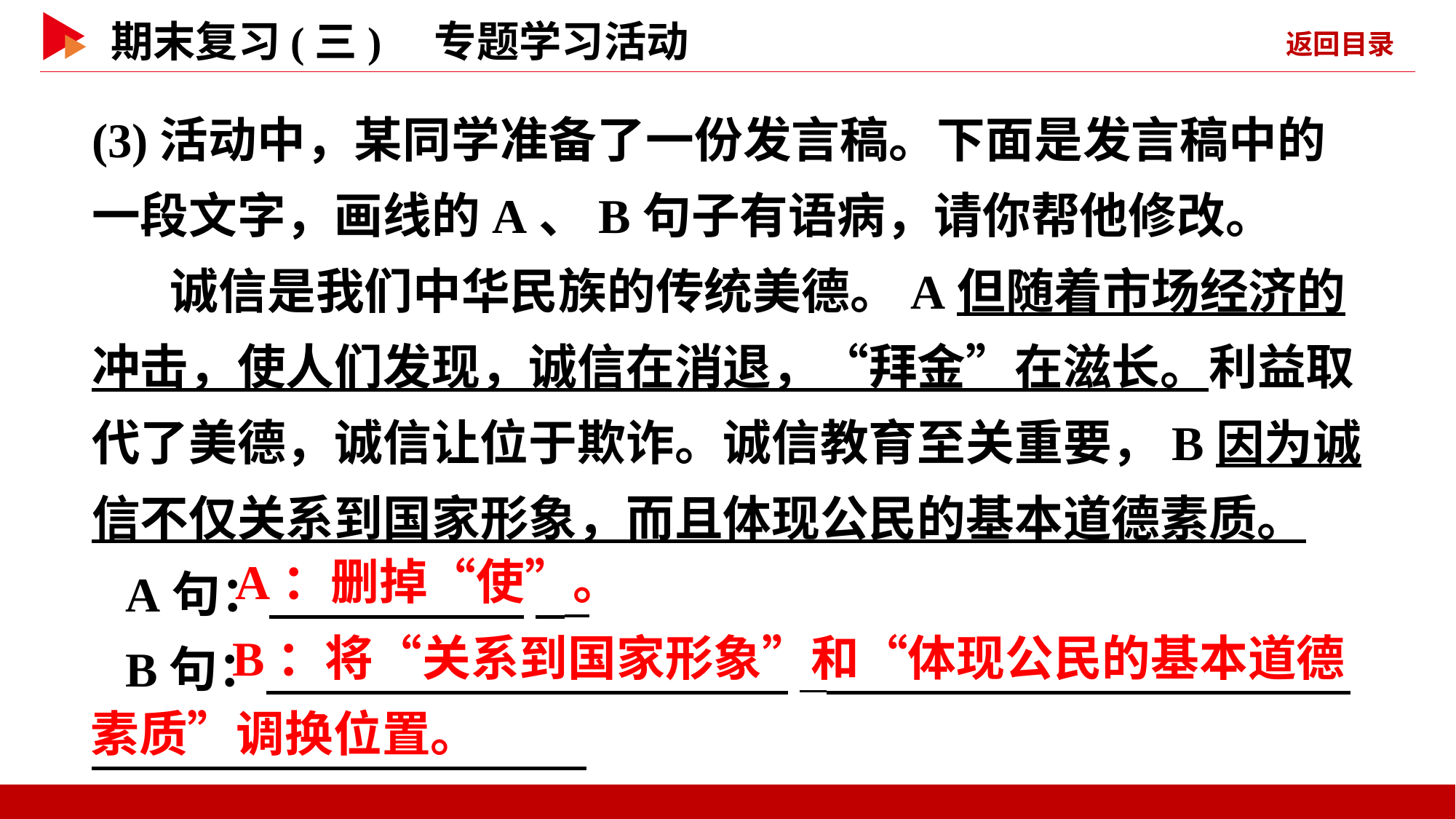

(3)活动中，某同学准备了一份发言稿。下面是发言稿中的一段文字，画线的A、B句子有语病，请你帮他修改。
   诚信是我们中华民族的传统美德。A但随着市场经济的冲击，使人们发现，诚信在消退，“拜金”在滋长。利益取代了美德，诚信让位于欺诈。诚信教育至关重要，B因为诚信不仅关系到国家形象，而且体现公民的基本道德素质。
A句：                       _
B句：                                               _
               _
 A：删掉“使”。
 B：将“关系到国家形象”和“体现公民的基本道德
素质”调换位置。